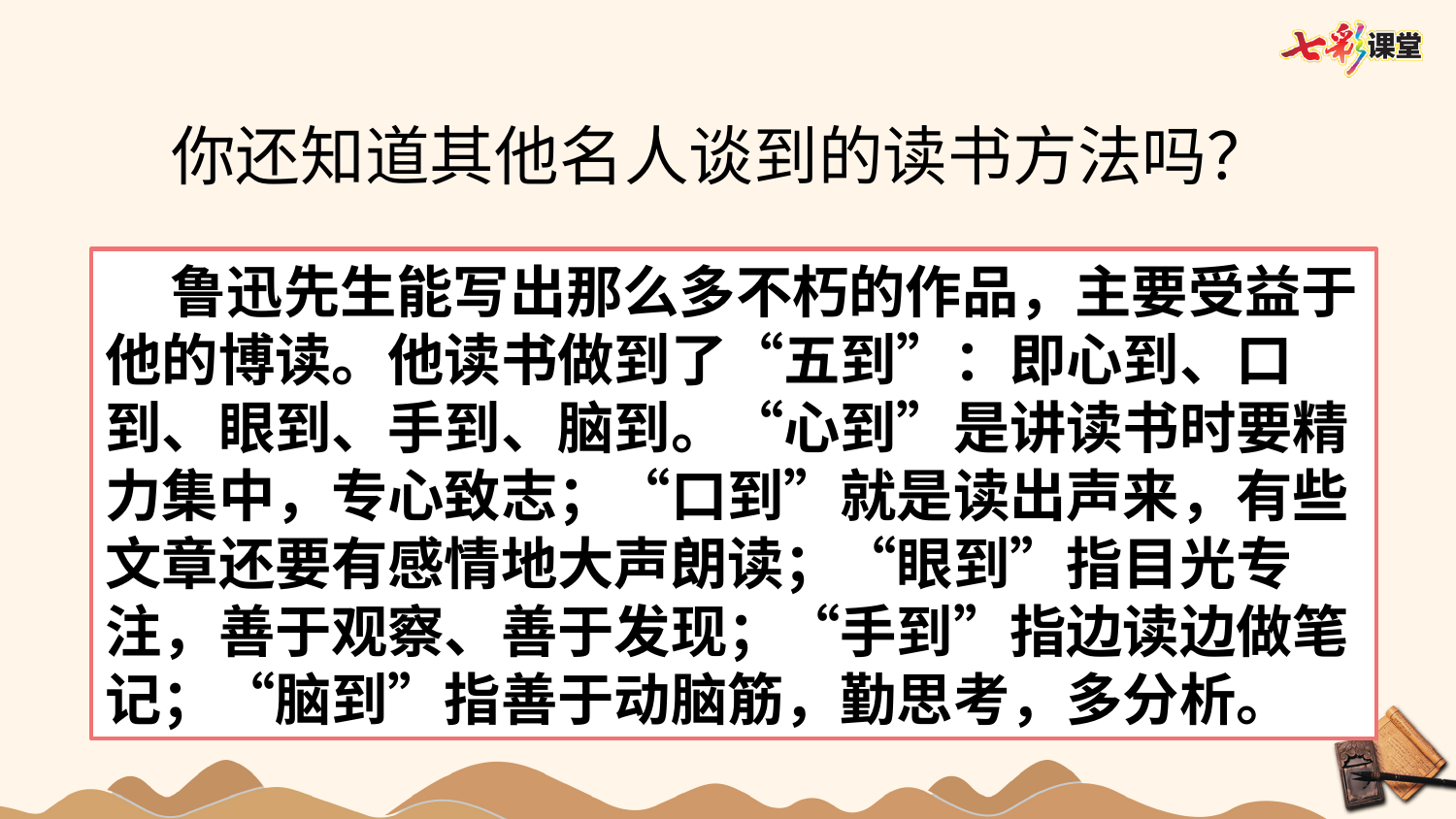

你还知道其他名人谈到的读书方法吗？
    鲁迅先生能写出那么多不朽的作品，主要受益于他的博读。他读书做到了“五到”：即心到、口到、眼到、手到、脑到。“心到”是讲读书时要精力集中，专心致志；“口到”就是读出声来，有些文章还要有感情地大声朗读；“眼到”指目光专注，善于观察、善于发现；“手到”指边读边做笔记；“脑到”指善于动脑筋，勤思考，多分析。